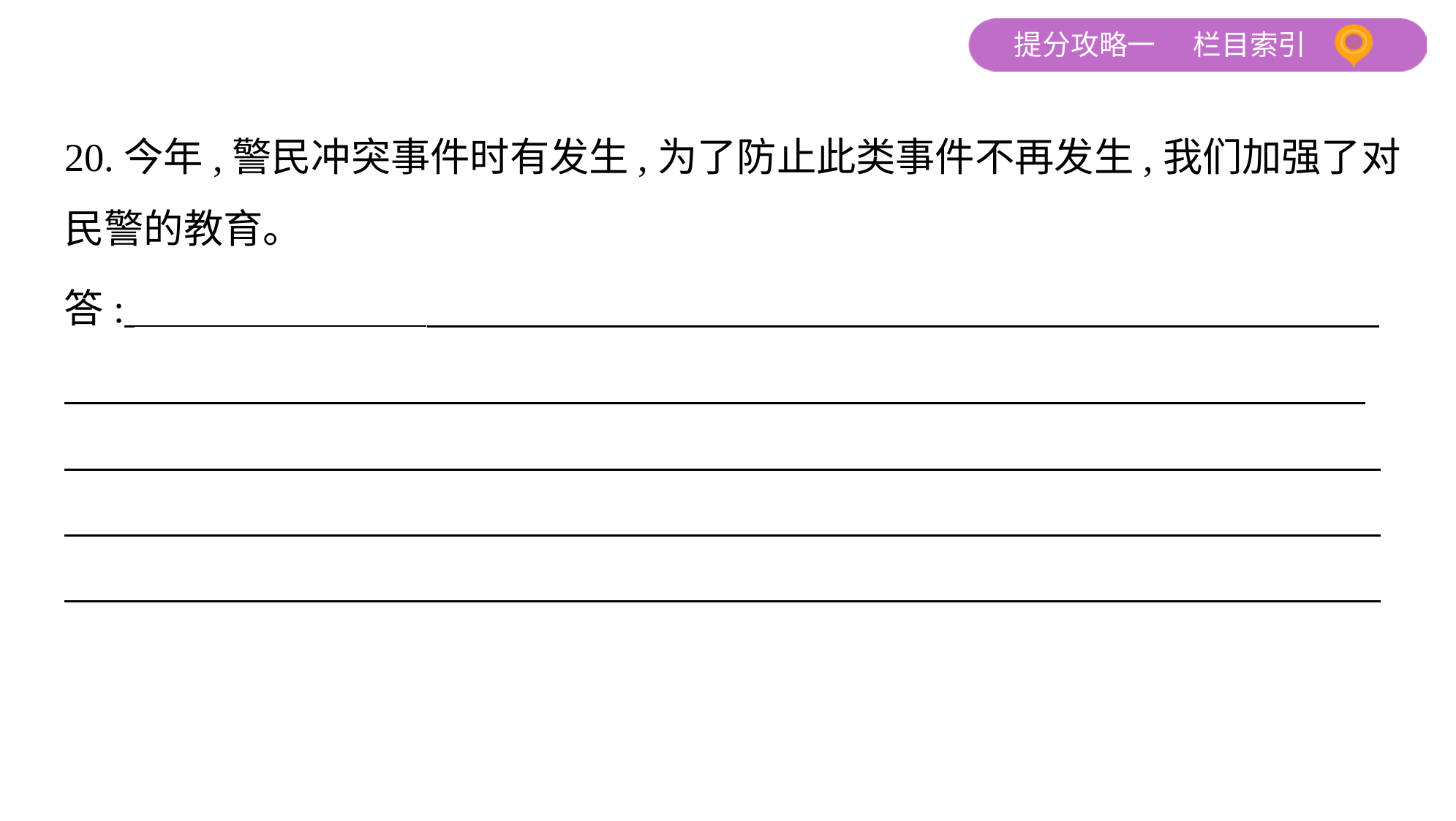

20.今年,警民冲突事件时有发生,为了防止此类事件不再发生,我们加强了对
民警的教育。
答: